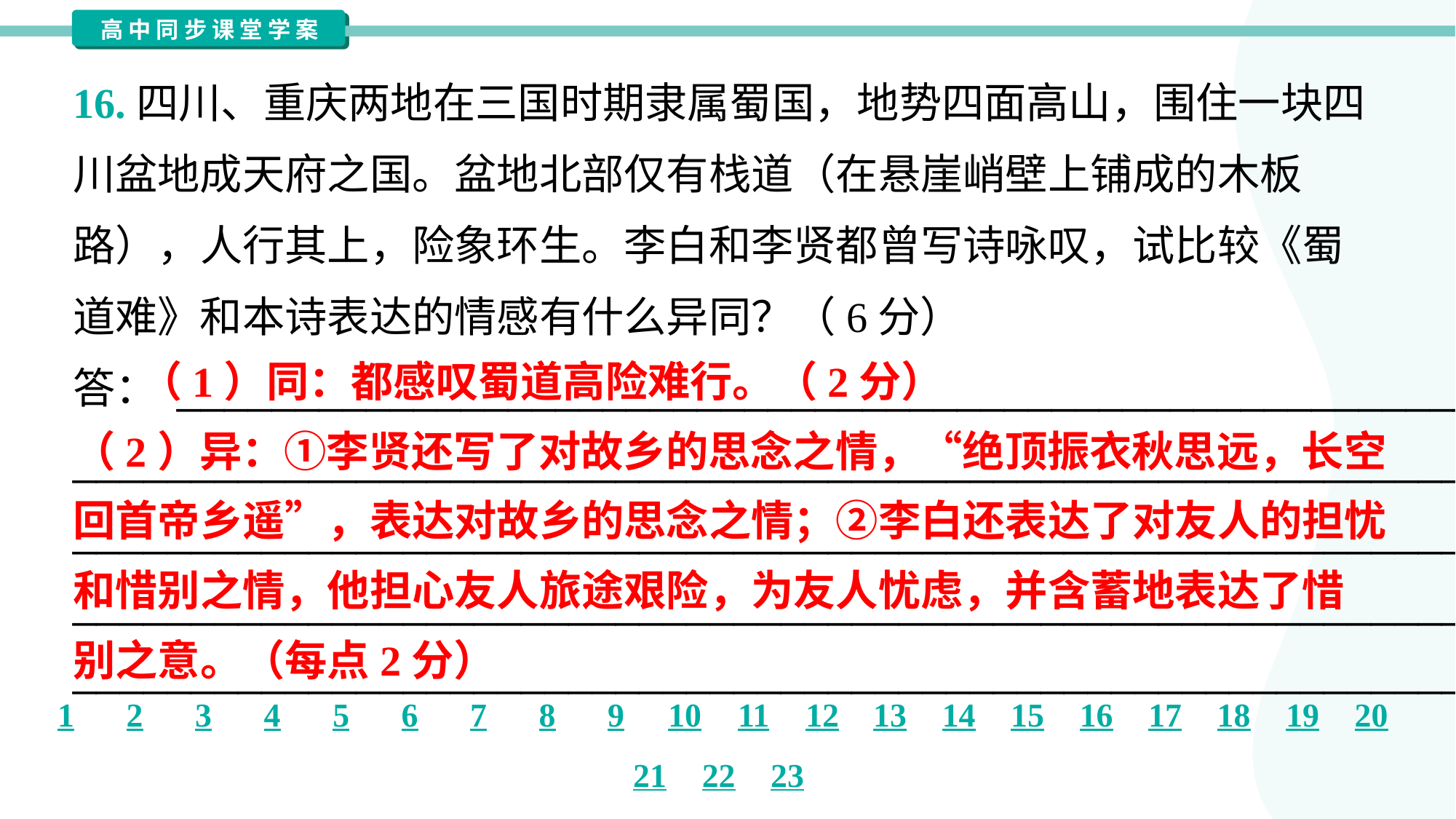

16.四川、重庆两地在三国时期隶属蜀国，地势四面高山，围住一块四
川盆地成天府之国。盆地北部仅有栈道（在悬崖峭壁上铺成的木板
路），人行其上，险象环生。李白和李贤都曾写诗咏叹，试比较《蜀
道难》和本诗表达的情感有什么异同？（6分）
答： ________________________________________________________
_____________________________________________________________
_____________________________________________________________
_____________________________________________________________
_____________________________________________________________
      （1）同：都感叹蜀道高险难行。（2分）
（2）异：①李贤还写了对故乡的思念之情，“绝顶振衣秋思远，长空
回首帝乡遥”，表达对故乡的思念之情；②李白还表达了对友人的担忧
和惜别之情，他担心友人旅途艰险，为友人忧虑，并含蓄地表达了惜
别之意。（每点2分）